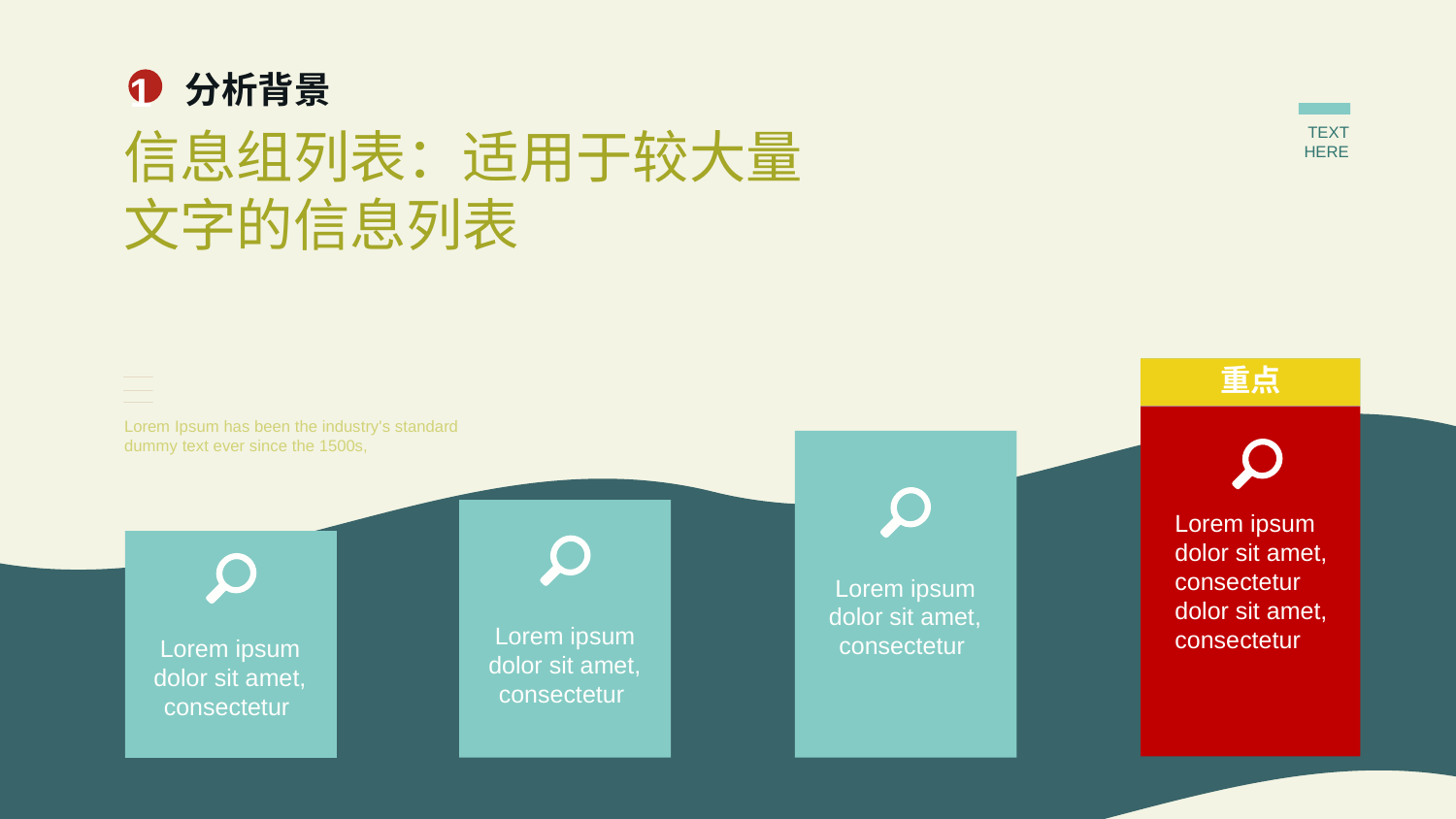

分析背景
1

信息组列表：适用于较大量文字的信息列表
TEXT HERE

重点

Lorem Ipsum has been the industry's standard dummy text ever since the 1500s,

Lorem ipsum dolor sit amet, consectetur dolor sit amet, consectetur

Lorem ipsum dolor sit amet, consectetur

Lorem ipsum dolor sit amet, consectetur

Lorem ipsum dolor sit amet, consectetur